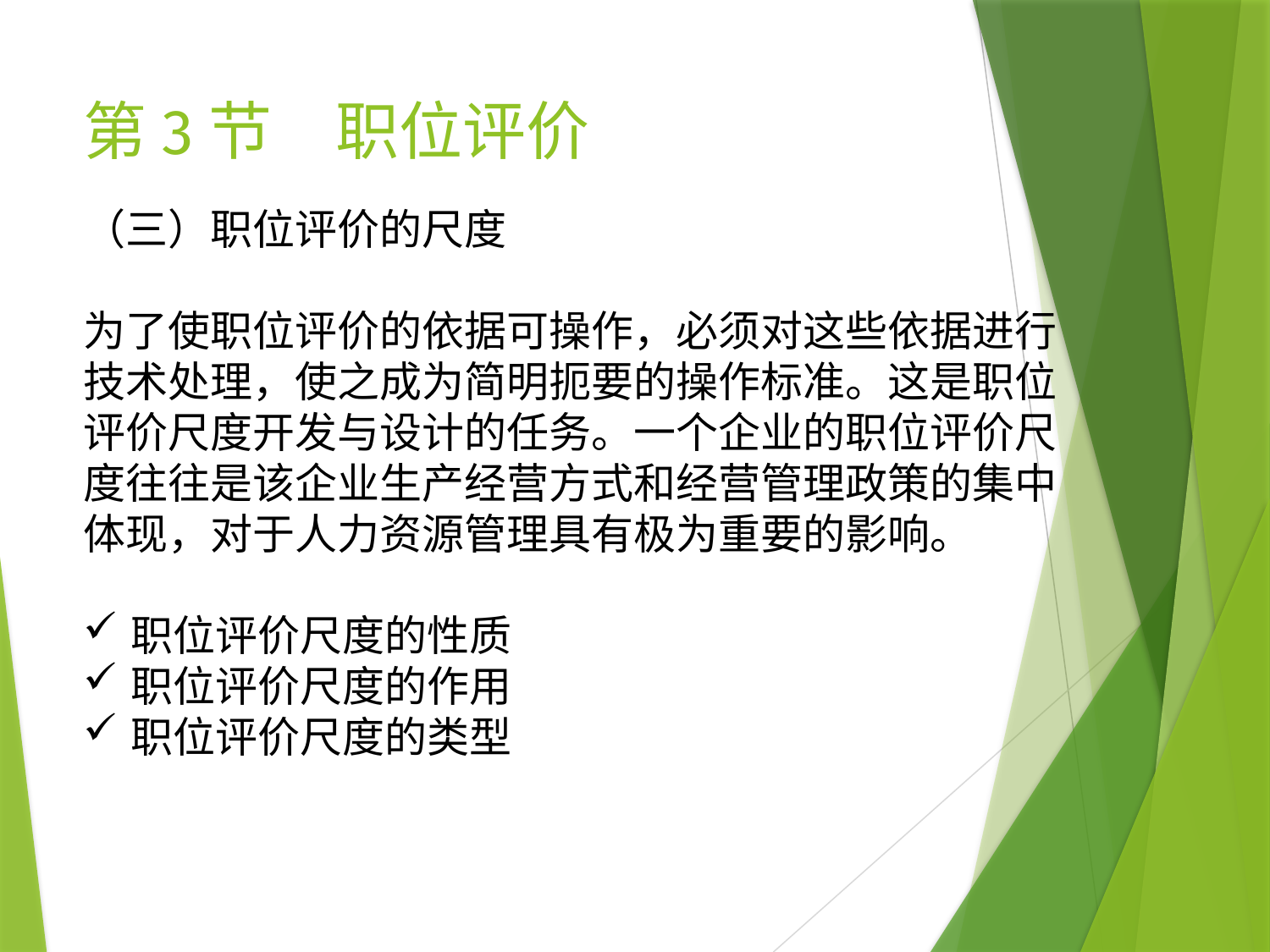

# 第3节　职位评价
（三）职位评价的尺度

为了使职位评价的依据可操作，必须对这些依据进行技术处理，使之成为简明扼要的操作标准。这是职位评价尺度开发与设计的任务。一个企业的职位评价尺度往往是该企业生产经营方式和经营管理政策的集中体现，对于人力资源管理具有极为重要的影响。

职位评价尺度的性质
职位评价尺度的作用
职位评价尺度的类型